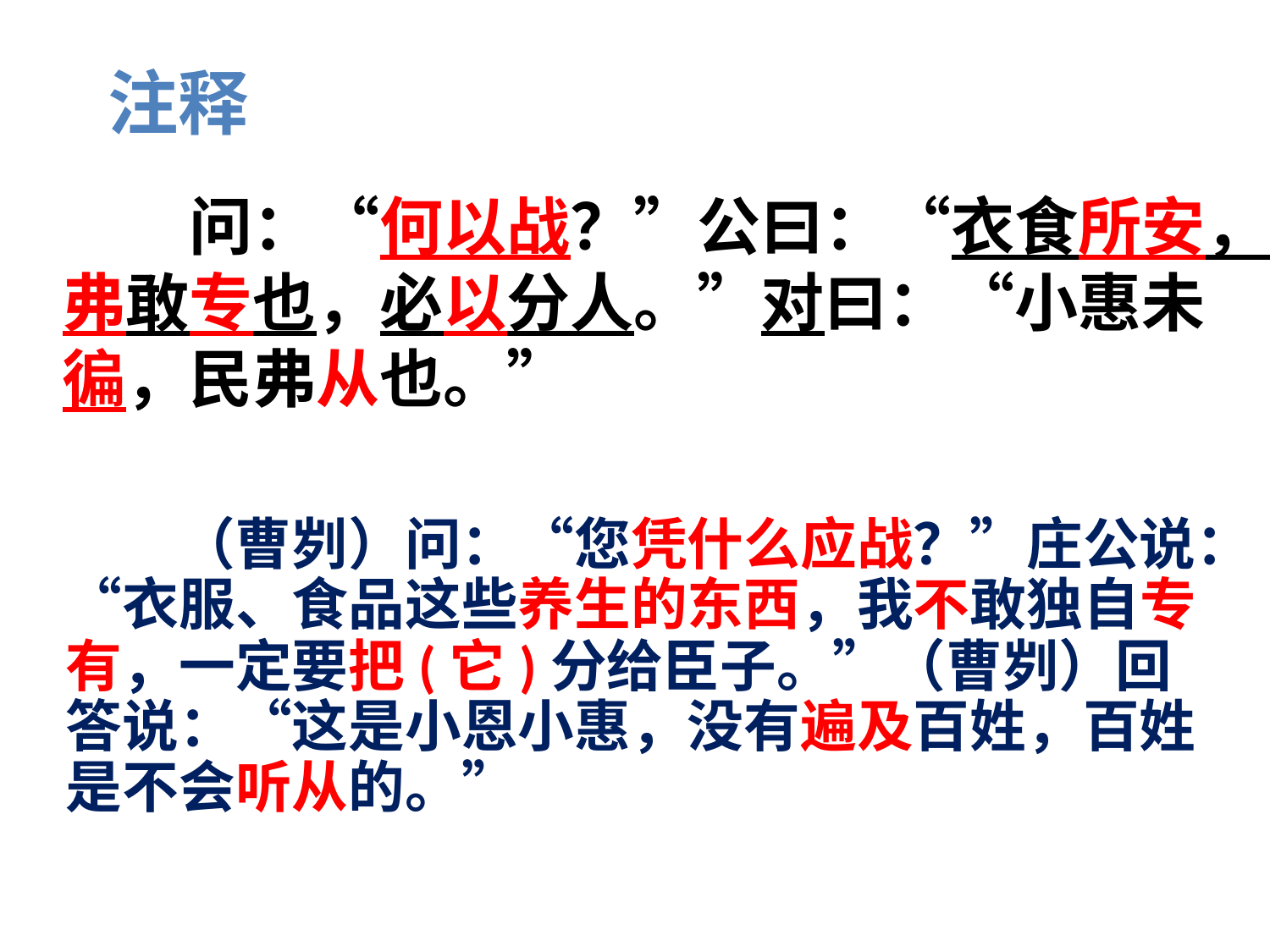

注释
# 问：“何以战？”公曰：“衣食所安，弗敢专也，必以分人。”对曰：“小惠未徧，民弗从也。”
　　（曹刿）问：“您凭什么应战？”庄公说：“衣服、食品这些养生的东西，我不敢独自专有，一定要把(它)分给臣子。”（曹刿）回答说：“这是小恩小惠，没有遍及百姓，百姓是不会听从的。”